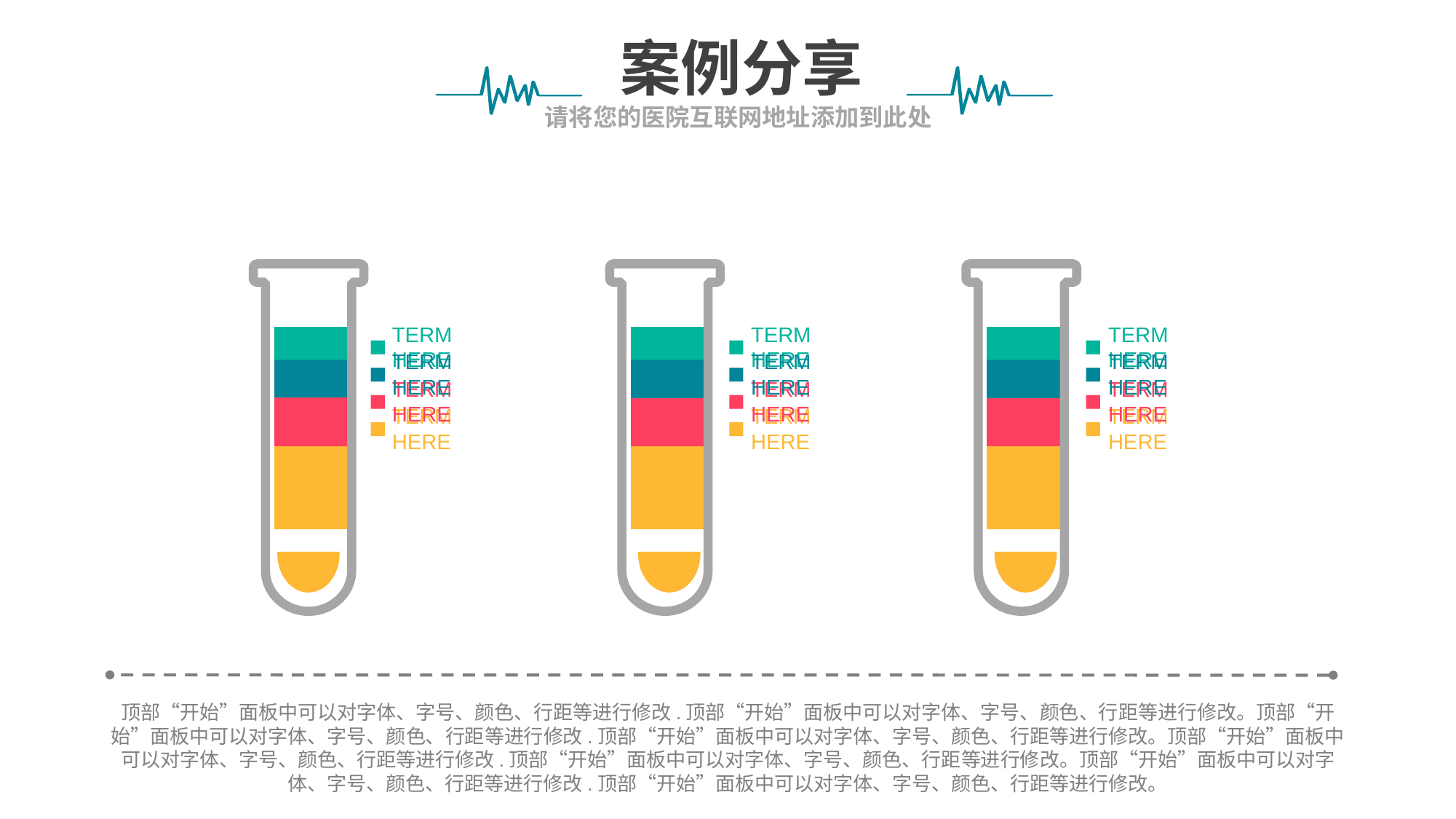

案例分享

请将您的医院互联网地址添加到此处

### Chart

| Category | Series 1 | Series 2 | Series 3 | Series 4 |
|---|---|---|---|---|
| Category 1 | 0.41 | 0.24 | 0.19 | 0.16 |

### Chart

| Category | Series 1 | Series 2 | Series 3 | Series 4 |
|---|---|---|---|---|
| Category 1 | 0.41 | 0.24 | 0.19 | 0.16 |

### Chart

| Category | Series 1 | Series 2 | Series 3 | Series 4 |
|---|---|---|---|---|
| Category 1 | 0.41 | 0.24 | 0.19 | 0.16 |
TERM HERE
TERM HERE
TERM HERE
TERM HERE

TERM HERE
TERM HERE
TERM HERE
TERM HERE

TERM HERE
TERM HERE
TERM HERE
TERM HERE

顶部“开始”面板中可以对字体、字号、颜色、行距等进行修改.顶部“开始”面板中可以对字体、字号、颜色、行距等进行修改。顶部“开始”面板中可以对字体、字号、颜色、行距等进行修改.顶部“开始”面板中可以对字体、字号、颜色、行距等进行修改。顶部“开始”面板中可以对字体、字号、颜色、行距等进行修改.顶部“开始”面板中可以对字体、字号、颜色、行距等进行修改。顶部“开始”面板中可以对字体、字号、颜色、行距等进行修改.顶部“开始”面板中可以对字体、字号、颜色、行距等进行修改。
30